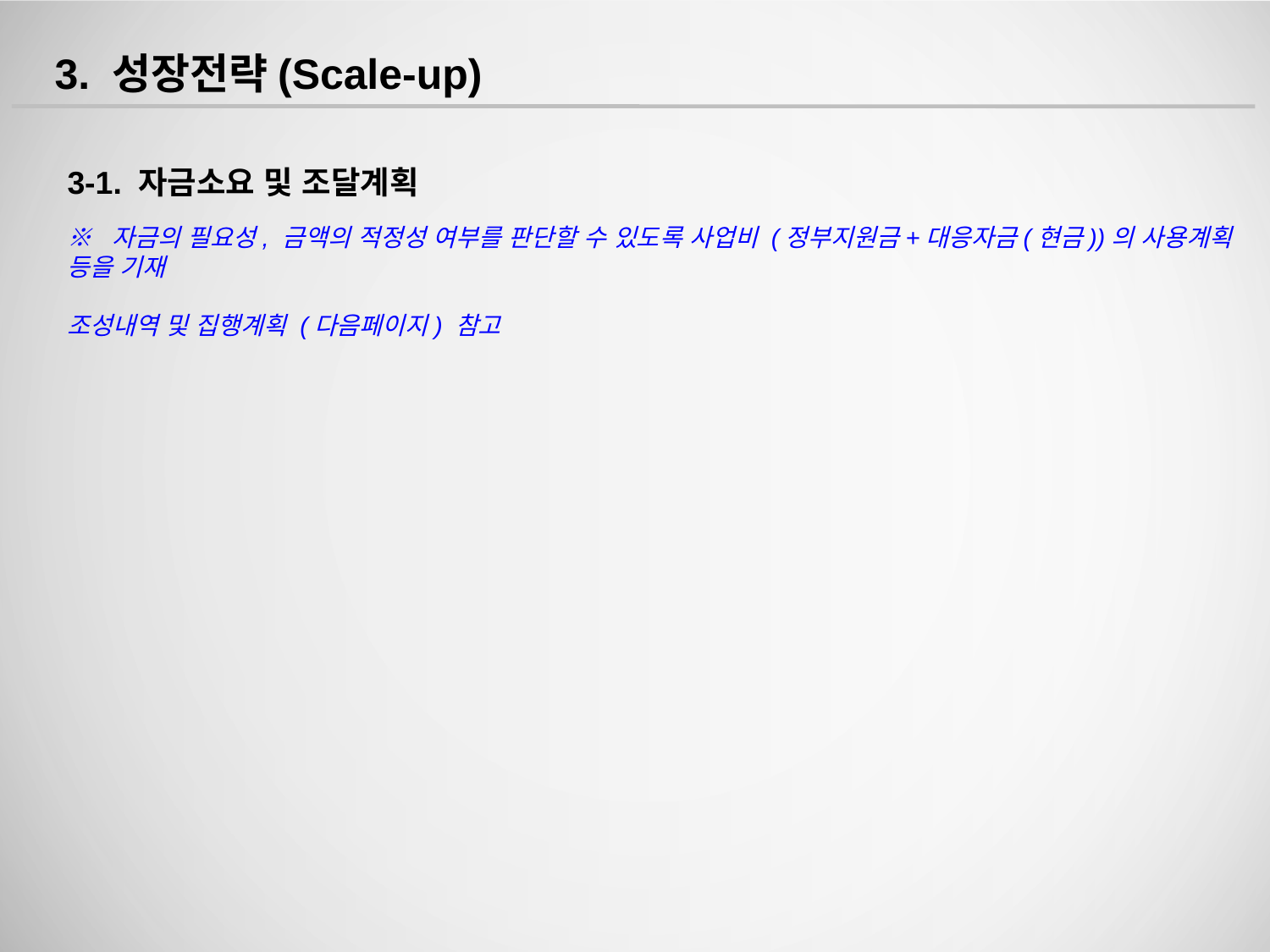

3. 성장전략(Scale-up)
3-1. 자금소요 및 조달계획

※  자금의 필요성, 금액의 적정성 여부를 판단할 수 있도록 사업비 (정부지원금+대응자금(현금))의 사용계획 등을 기재

조성내역 및 집행계획 (다음페이지) 참고